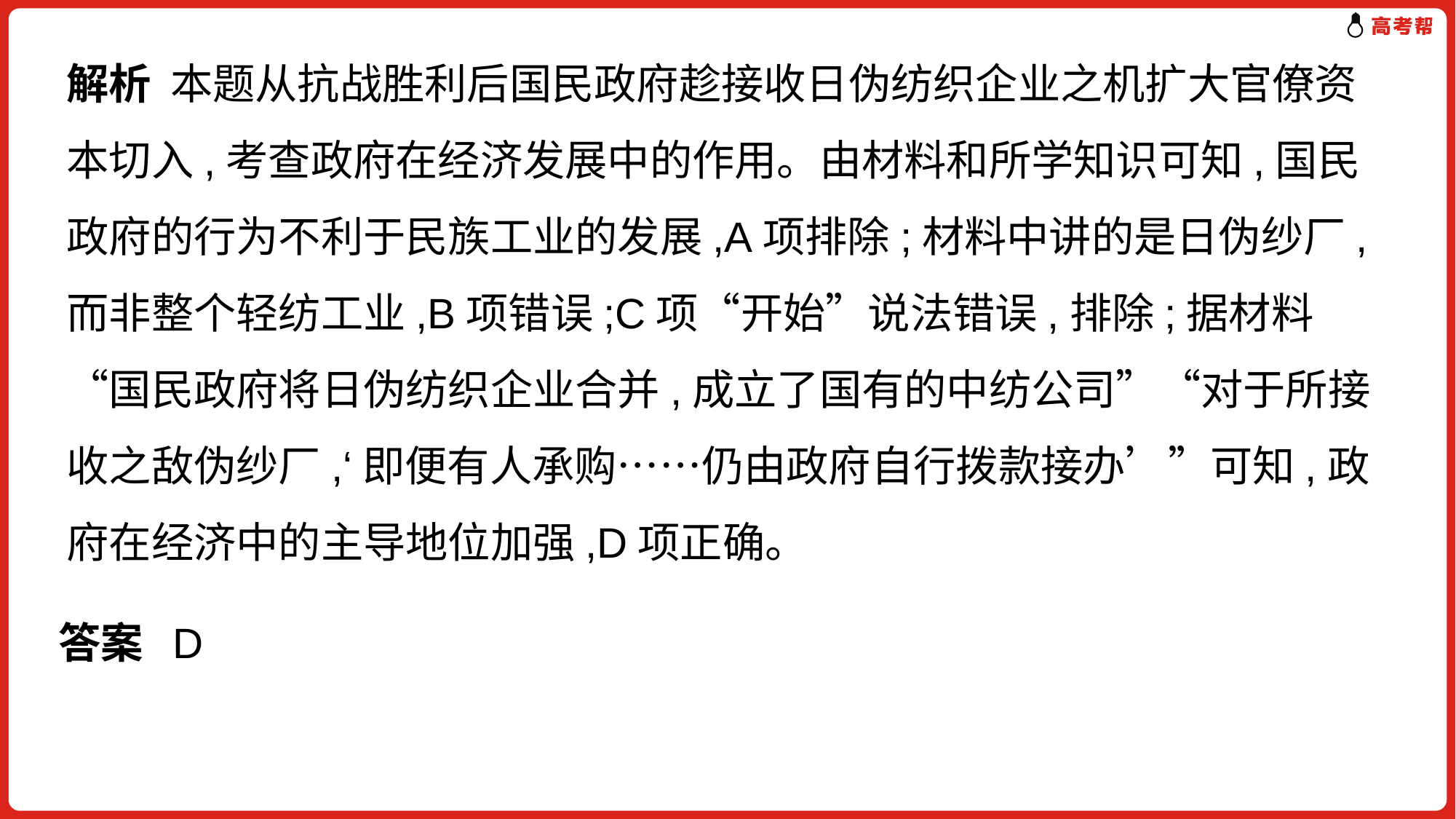

解析  本题从抗战胜利后国民政府趁接收日伪纺织企业之机扩大官僚资本切入,考查政府在经济发展中的作用。由材料和所学知识可知,国民政府的行为不利于民族工业的发展,A项排除;材料中讲的是日伪纱厂,而非整个轻纺工业,B项错误;C项“开始”说法错误,排除;据材料“国民政府将日伪纺织企业合并,成立了国有的中纺公司”“对于所接收之敌伪纱厂,‘即便有人承购……仍由政府自行拨款接办’”可知,政府在经济中的主导地位加强,D项正确。
答案  D